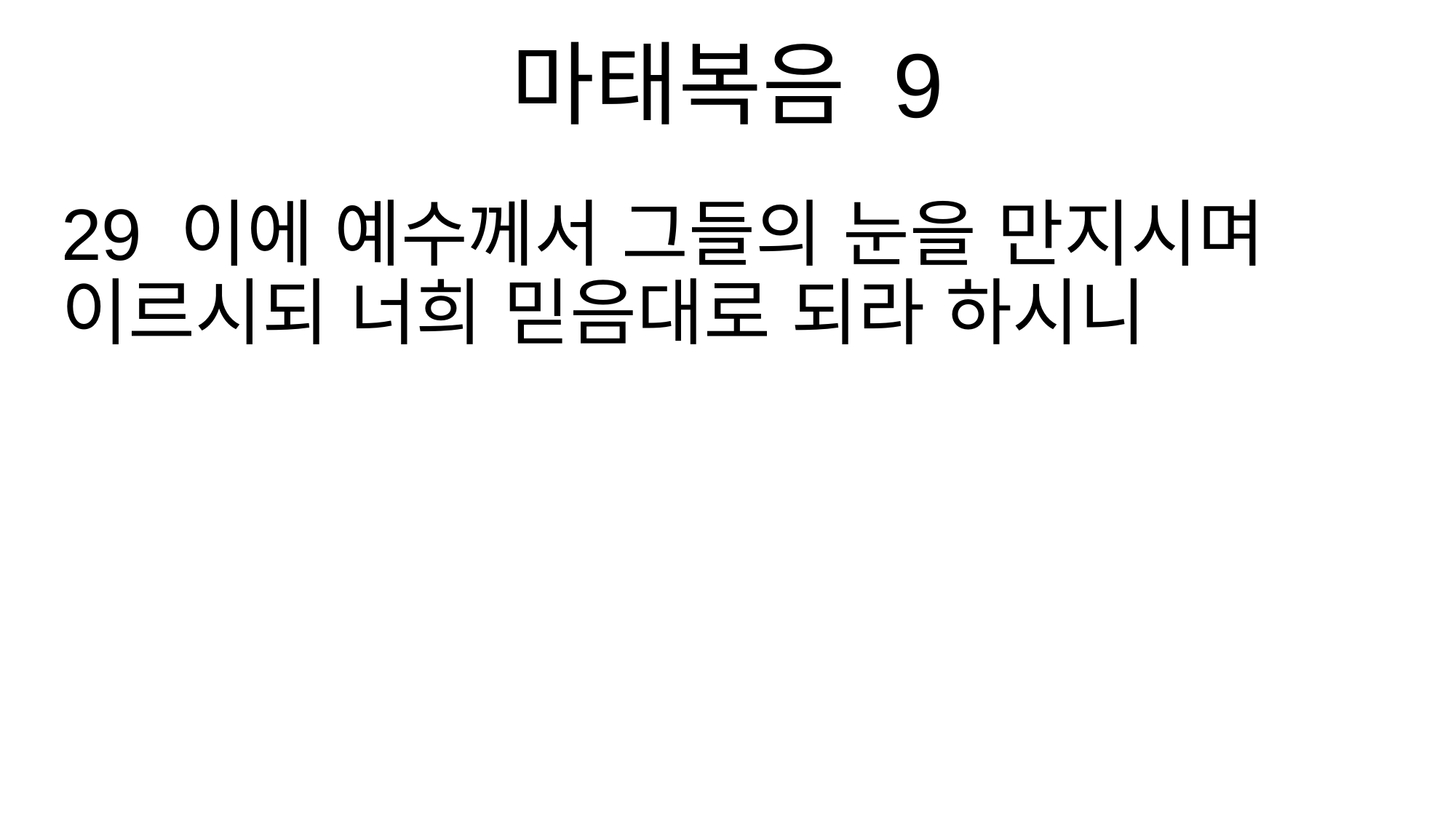

마태복음 9
29 이에 예수께서 그들의 눈을 만지시며 이르시되 너희 믿음대로 되라 하시니